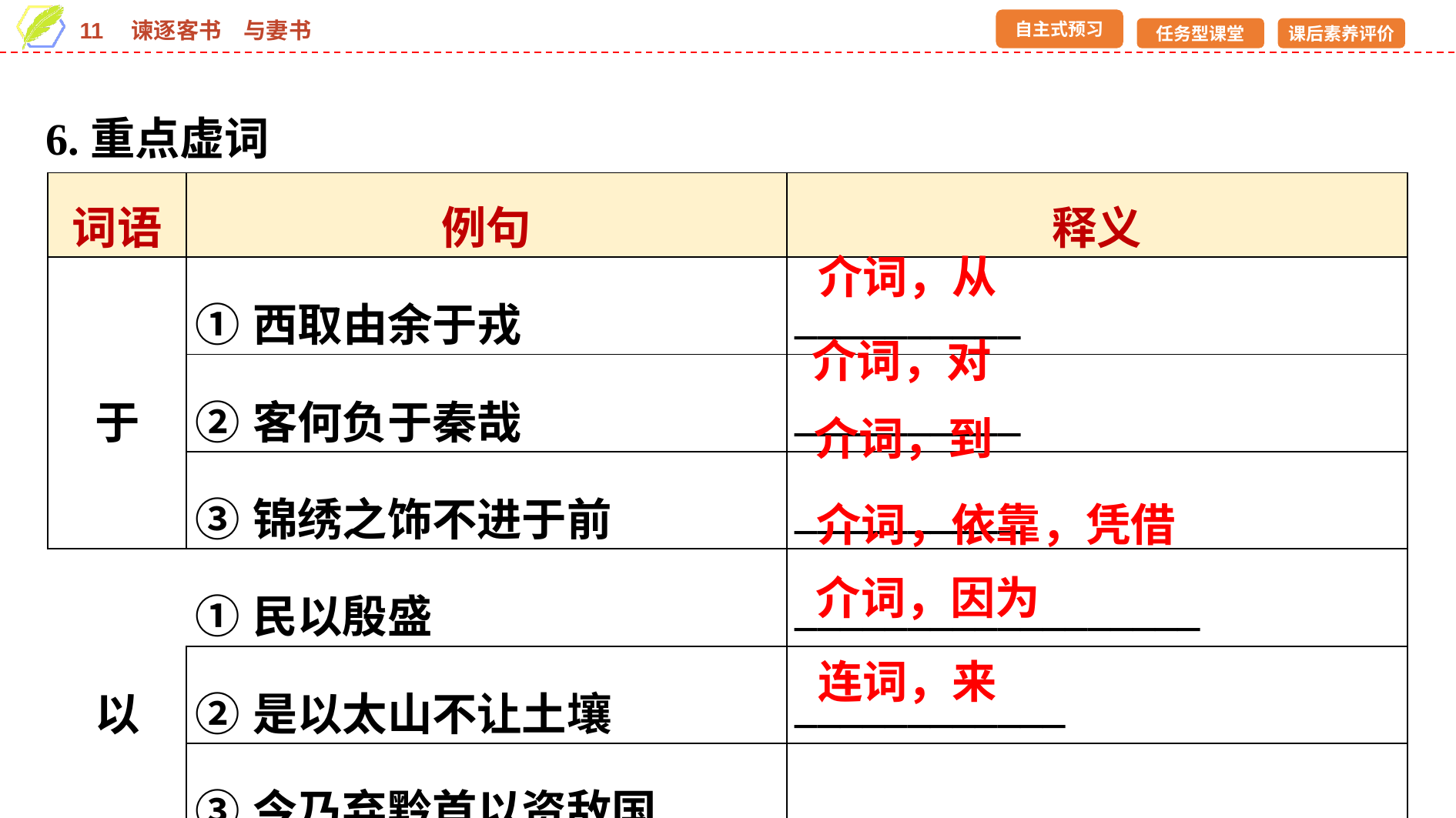

6.重点虚词
| 词语 | 例句 | 释义 |
| --- | --- | --- |
| 于 | ①西取由余于戎 | \_\_\_\_\_\_\_\_\_\_ |
|  | ②客何负于秦哉 | \_\_\_\_\_\_\_\_\_\_ |
|  | ③锦绣之饰不进于前 | \_\_\_\_\_\_\_\_\_\_ |
| 以 | ①民以殷盛 | \_\_\_\_\_\_\_\_\_\_\_\_\_\_\_\_\_\_ |
|  | ②是以太山不让土壤 | \_\_\_\_\_\_\_\_\_\_\_\_ |
|  | ③今乃弃黔首以资敌国 | \_\_\_\_\_\_\_\_\_\_ |
介词，从
介词，对
介词，到
介词，依靠，凭借
介词，因为
连词，来